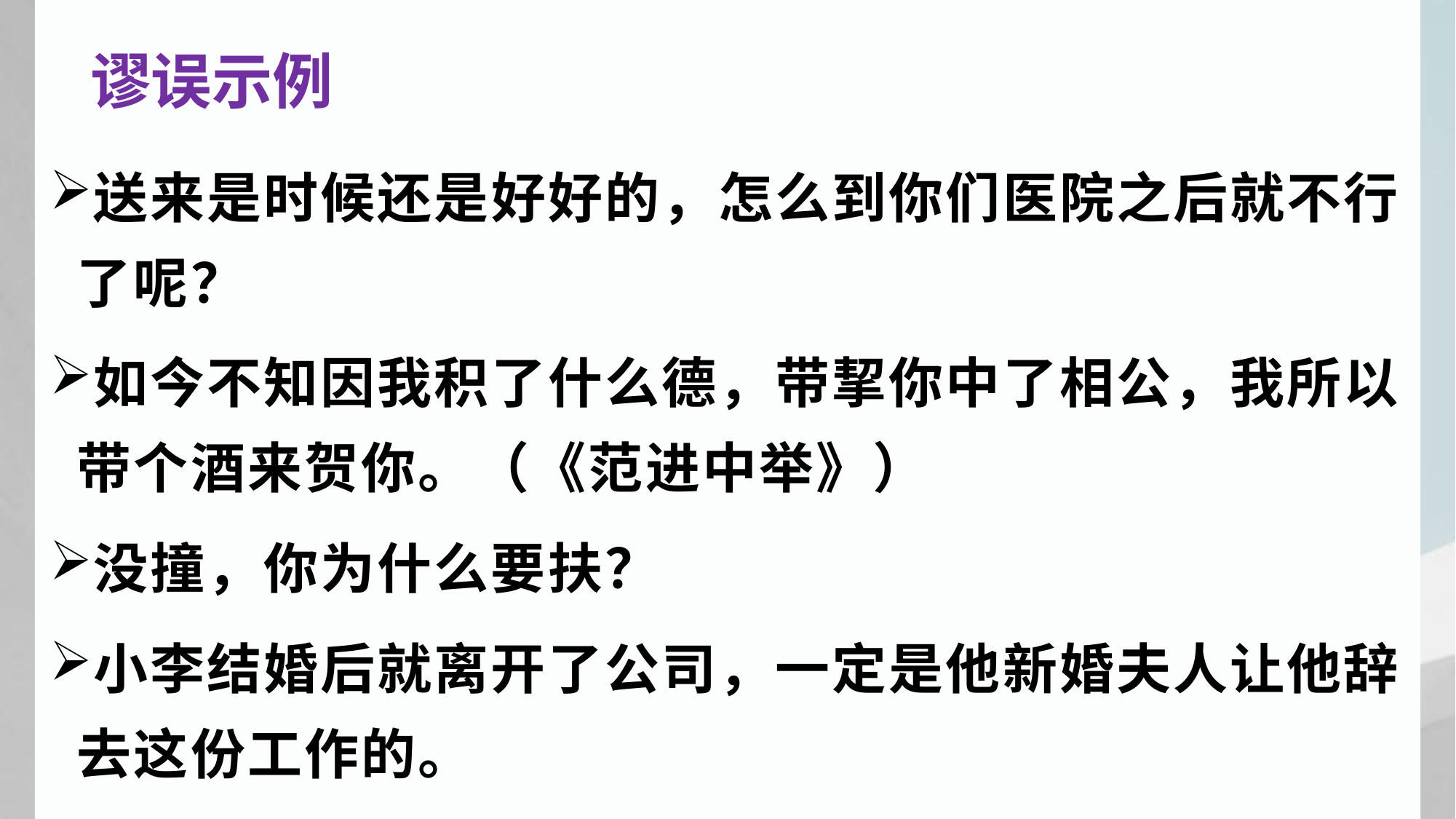

谬误示例
送来是时候还是好好的，怎么到你们医院之后就不行了呢？
如今不知因我积了什么德，带挈你中了相公，我所以带个酒来贺你。（《范进中举》）
没撞，你为什么要扶？
小李结婚后就离开了公司，一定是他新婚夫人让他辞去这份工作的。